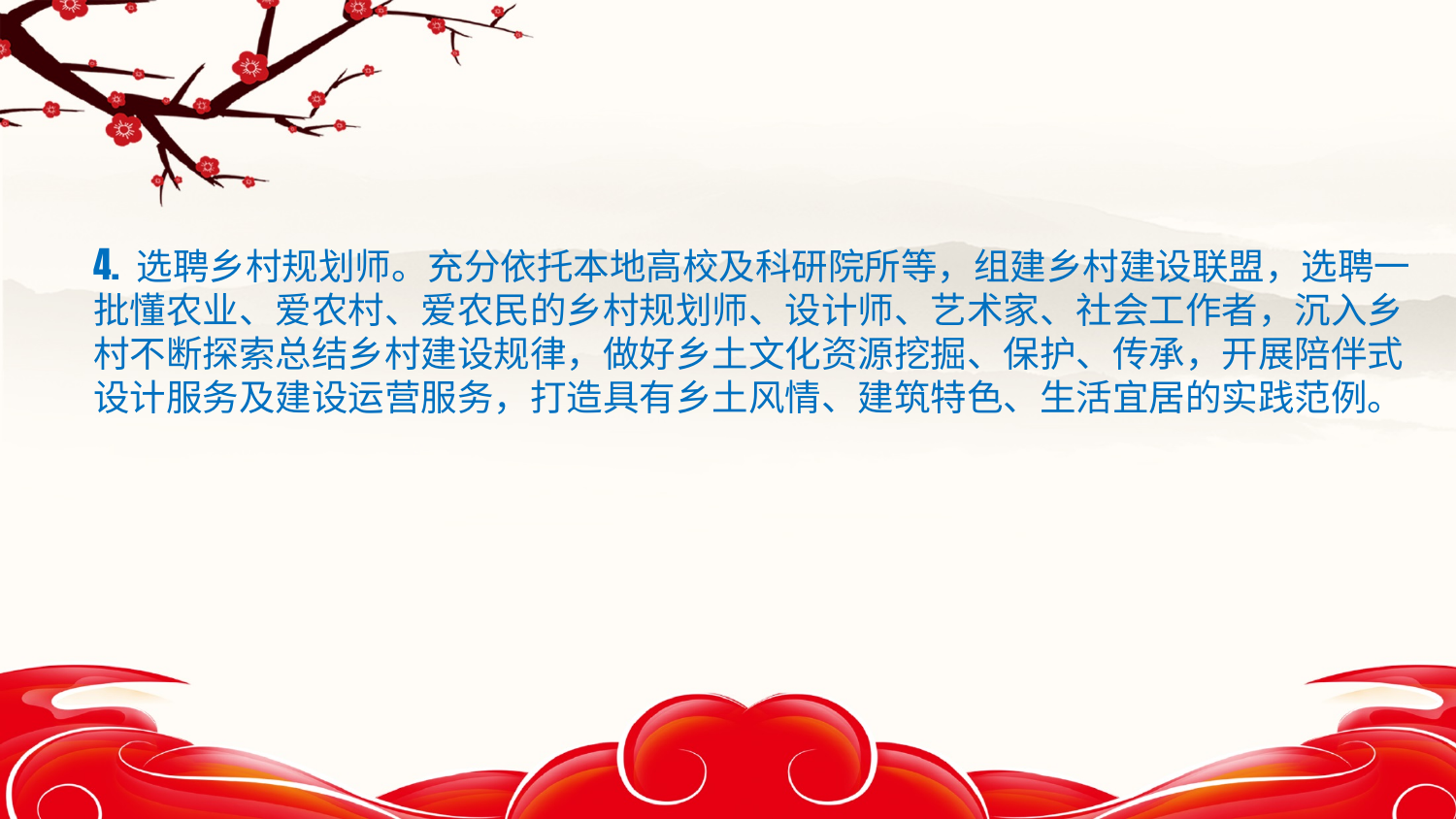

4. 选聘乡村规划师。充分依托本地高校及科研院所等，组建乡村建设联盟，选聘一批懂农业、爱农村、爱农民的乡村规划师、设计师、艺术家、社会工作者，沉入乡村不断探索总结乡村建设规律，做好乡土文化资源挖掘、保护、传承，开展陪伴式设计服务及建设运营服务，打造具有乡土风情、建筑特色、生活宜居的实践范例。